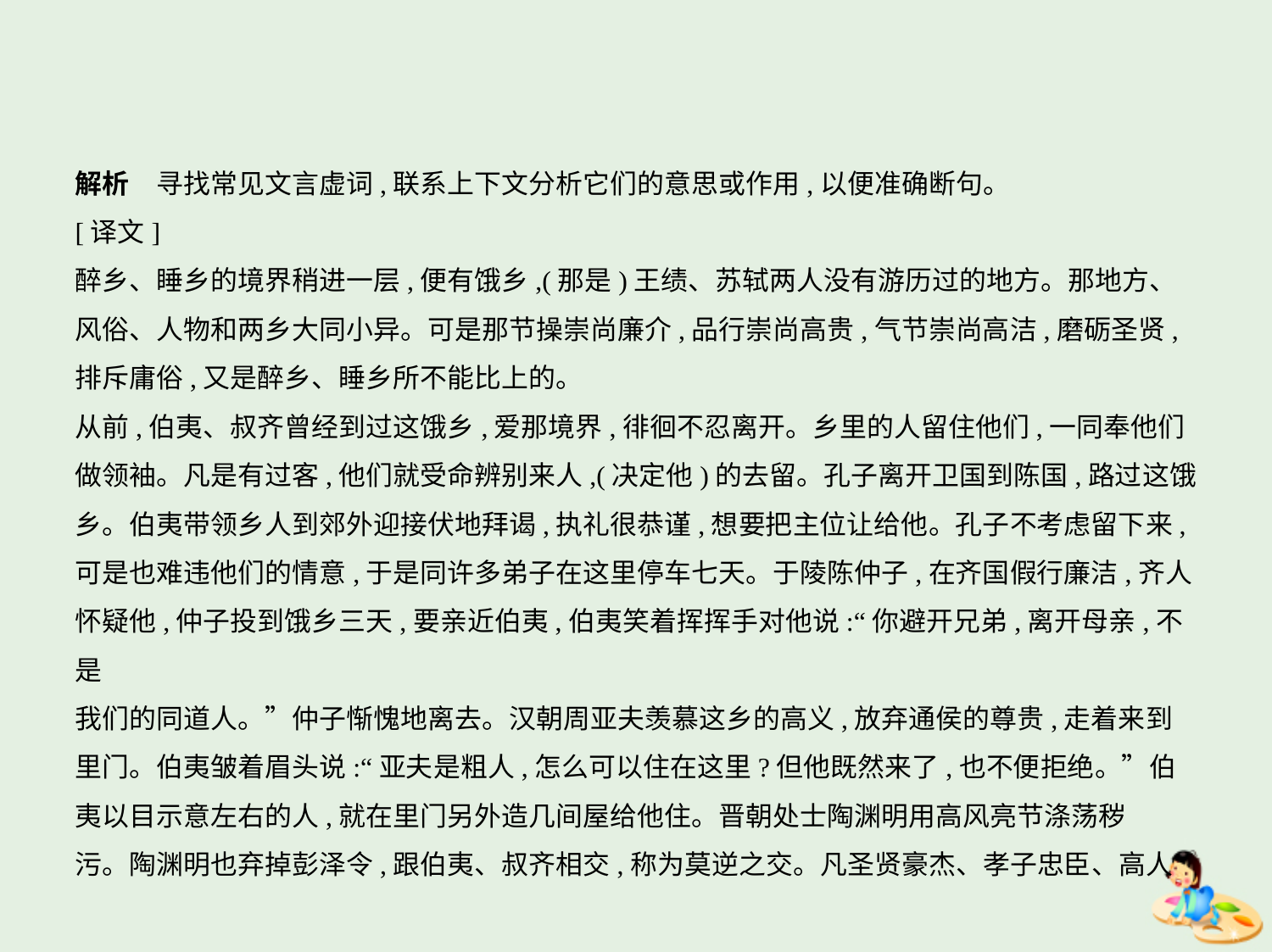

解析　寻找常见文言虚词,联系上下文分析它们的意思或作用,以便准确断句。
[译文]
醉乡、睡乡的境界稍进一层,便有饿乡,(那是)王绩、苏轼两人没有游历过的地方。那地方、
风俗、人物和两乡大同小异。可是那节操崇尚廉介,品行崇尚高贵,气节崇尚高洁,磨砺圣贤,
排斥庸俗,又是醉乡、睡乡所不能比上的。
从前,伯夷、叔齐曾经到过这饿乡,爱那境界,徘徊不忍离开。乡里的人留住他们,一同奉他们
做领袖。凡是有过客,他们就受命辨别来人,(决定他)的去留。孔子离开卫国到陈国,路过这饿
乡。伯夷带领乡人到郊外迎接伏地拜谒,执礼很恭谨,想要把主位让给他。孔子不考虑留下来,
可是也难违他们的情意,于是同许多弟子在这里停车七天。于陵陈仲子,在齐国假行廉洁,齐人
怀疑他,仲子投到饿乡三天,要亲近伯夷,伯夷笑着挥挥手对他说:“你避开兄弟,离开母亲,不是
我们的同道人。”仲子惭愧地离去。汉朝周亚夫羡慕这乡的高义,放弃通侯的尊贵,走着来到
里门。伯夷皱着眉头说:“亚夫是粗人,怎么可以住在这里?但他既然来了,也不便拒绝。”伯
夷以目示意左右的人,就在里门另外造几间屋给他住。晋朝处士陶渊明用高风亮节涤荡秽
污。陶渊明也弃掉彭泽令,跟伯夷、叔齐相交,称为莫逆之交。凡圣贤豪杰、孝子忠臣、高人